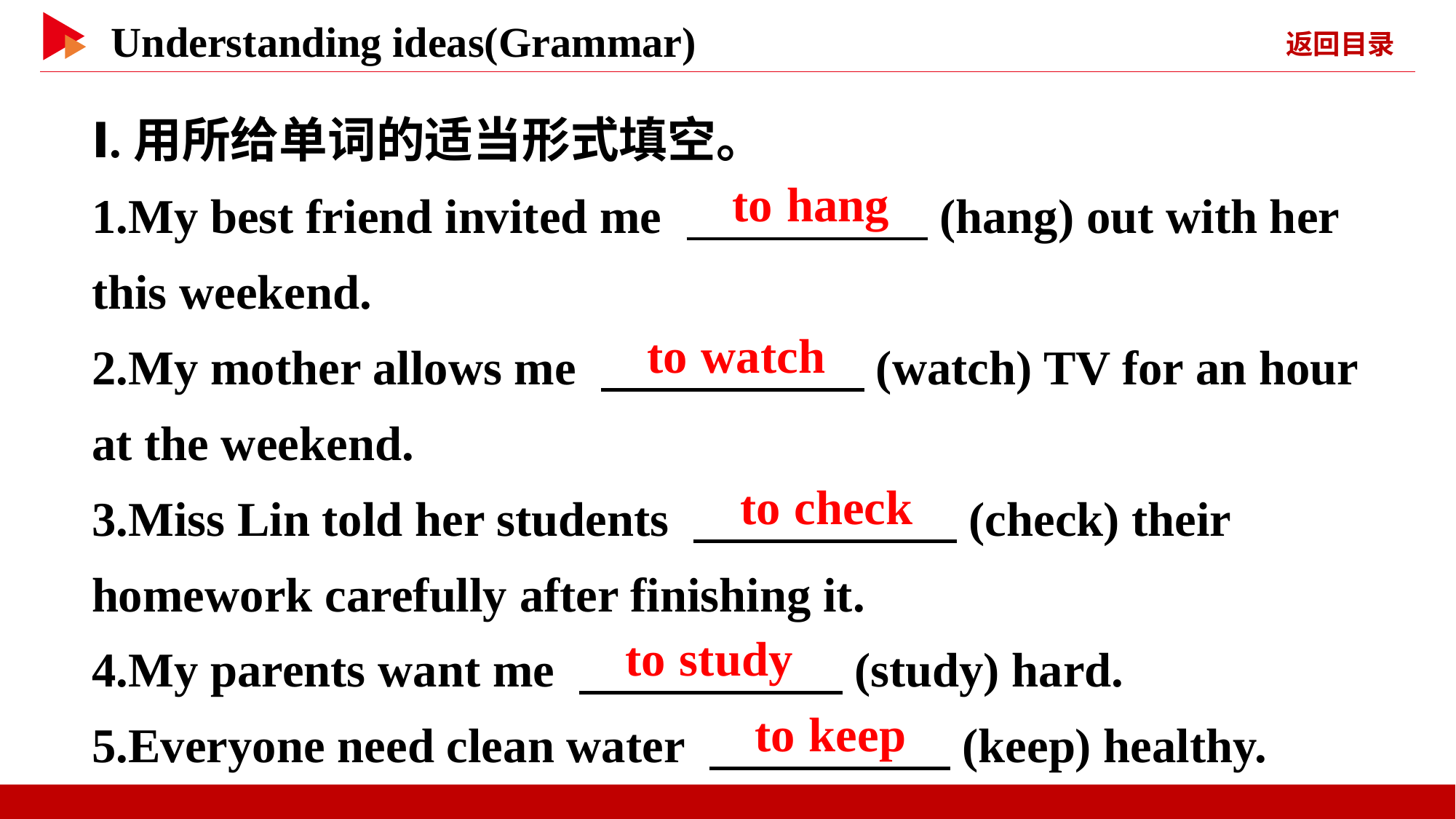

Ⅰ.用所给单词的适当形式填空。
1.My best friend invited me 　             　(hang) out with her this weekend.
2.My mother allows me 　               　(watch) TV for an hour at the weekend.
3.Miss Lin told her students 　               　(check) their homework carefully after finishing it.
4.My parents want me 　               　(study) hard.
5.Everyone need clean water 　             　(keep) healthy.
　to hang
　to watch
　to check
　to study
　to keep